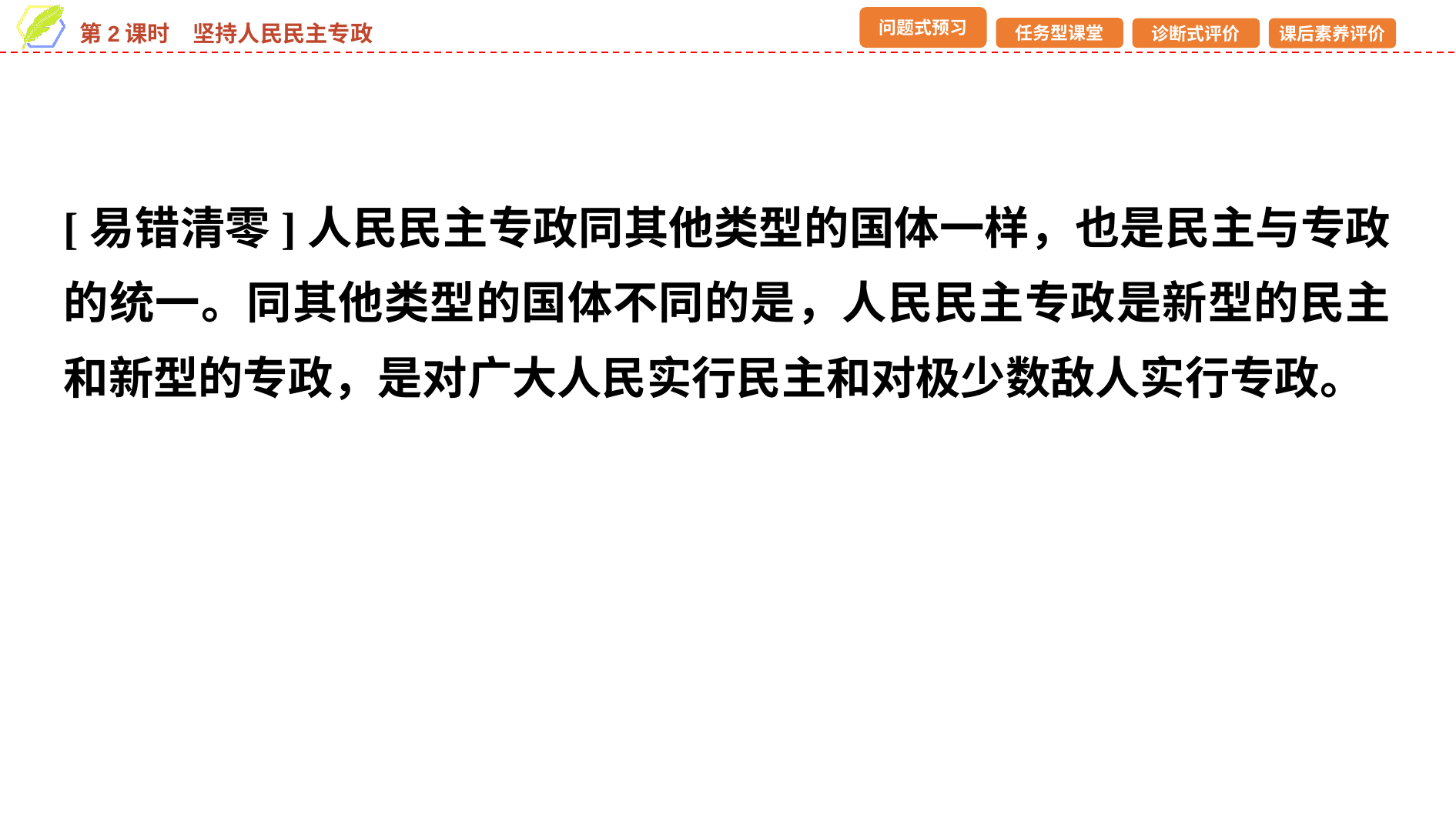

[易错清零]人民民主专政同其他类型的国体一样，也是民主与专政的统一。同其他类型的国体不同的是，人民民主专政是新型的民主和新型的专政，是对广大人民实行民主和对极少数敌人实行专政。